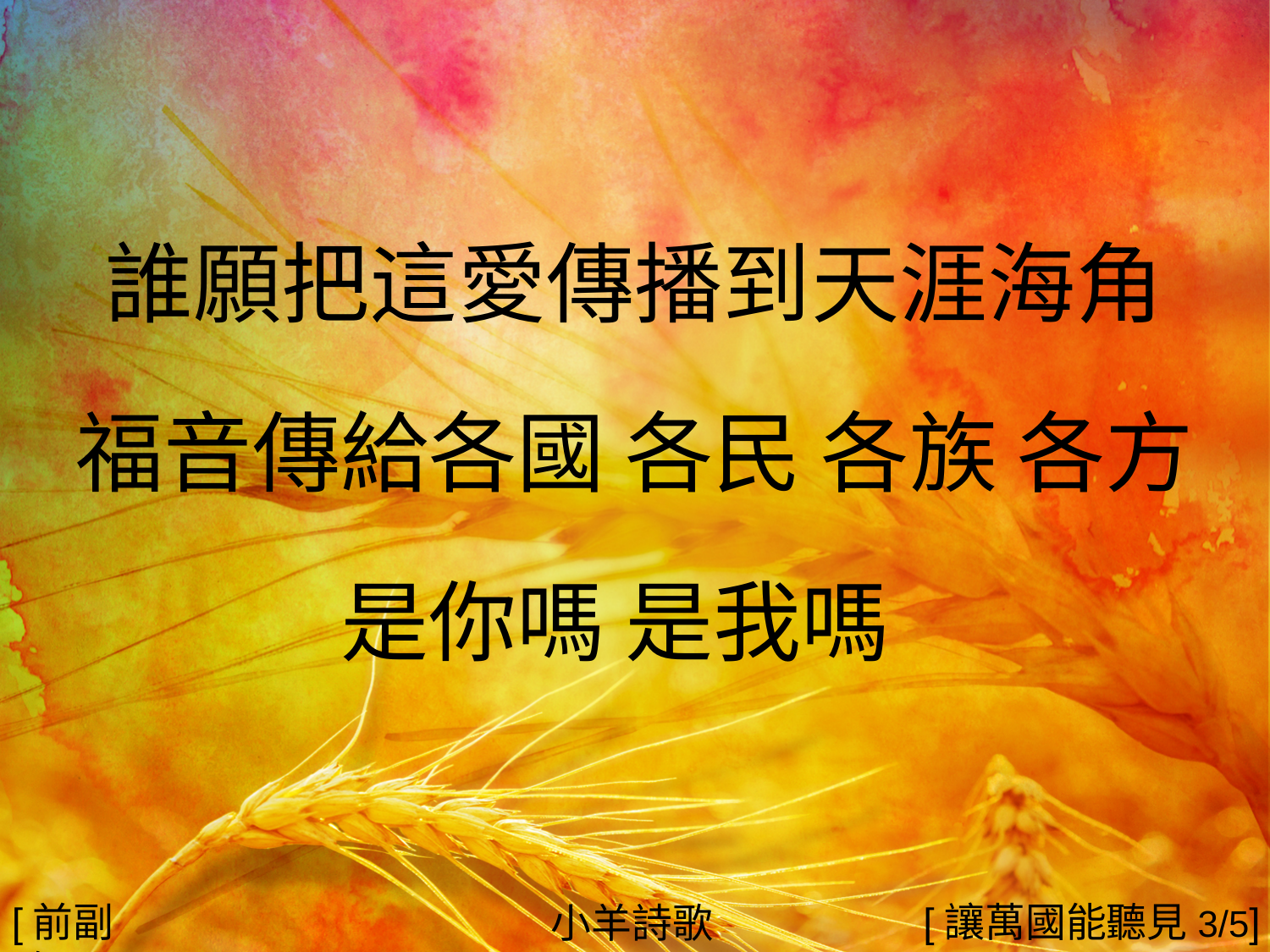

誰願把這愛傳播到天涯海角

福音傳給各國 各民 各族 各方

是你嗎 是我嗎

#

[前副歌]
[讓萬國能聽見3/5]
小羊詩歌